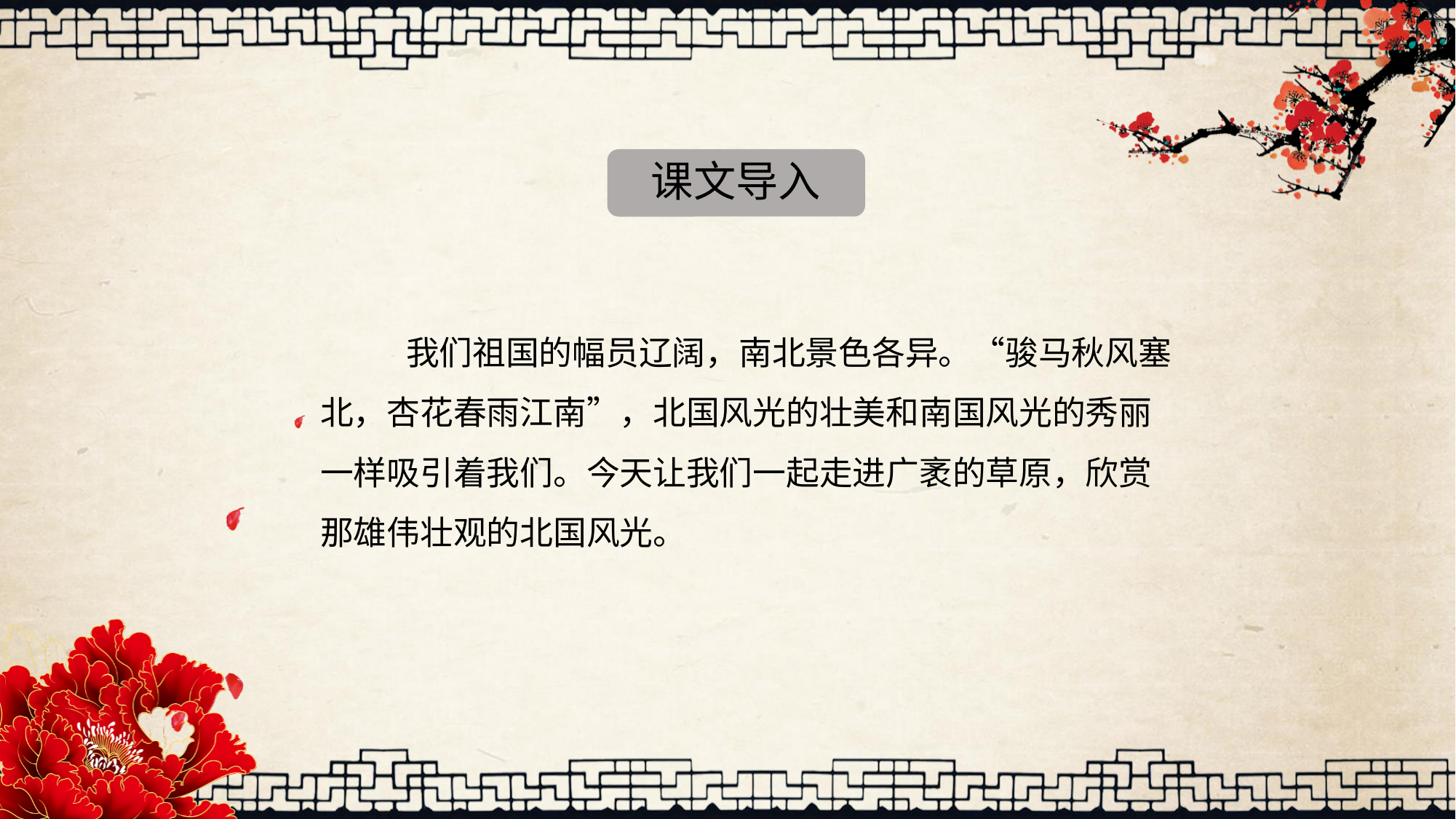

课文导入

我们祖国的幅员辽阔，南北景色各异。“骏马秋风塞北，杏花春雨江南”，北国风光的壮美和南国风光的秀丽一样吸引着我们。今天让我们一起走进广袤的草原，欣赏那雄伟壮观的北国风光。